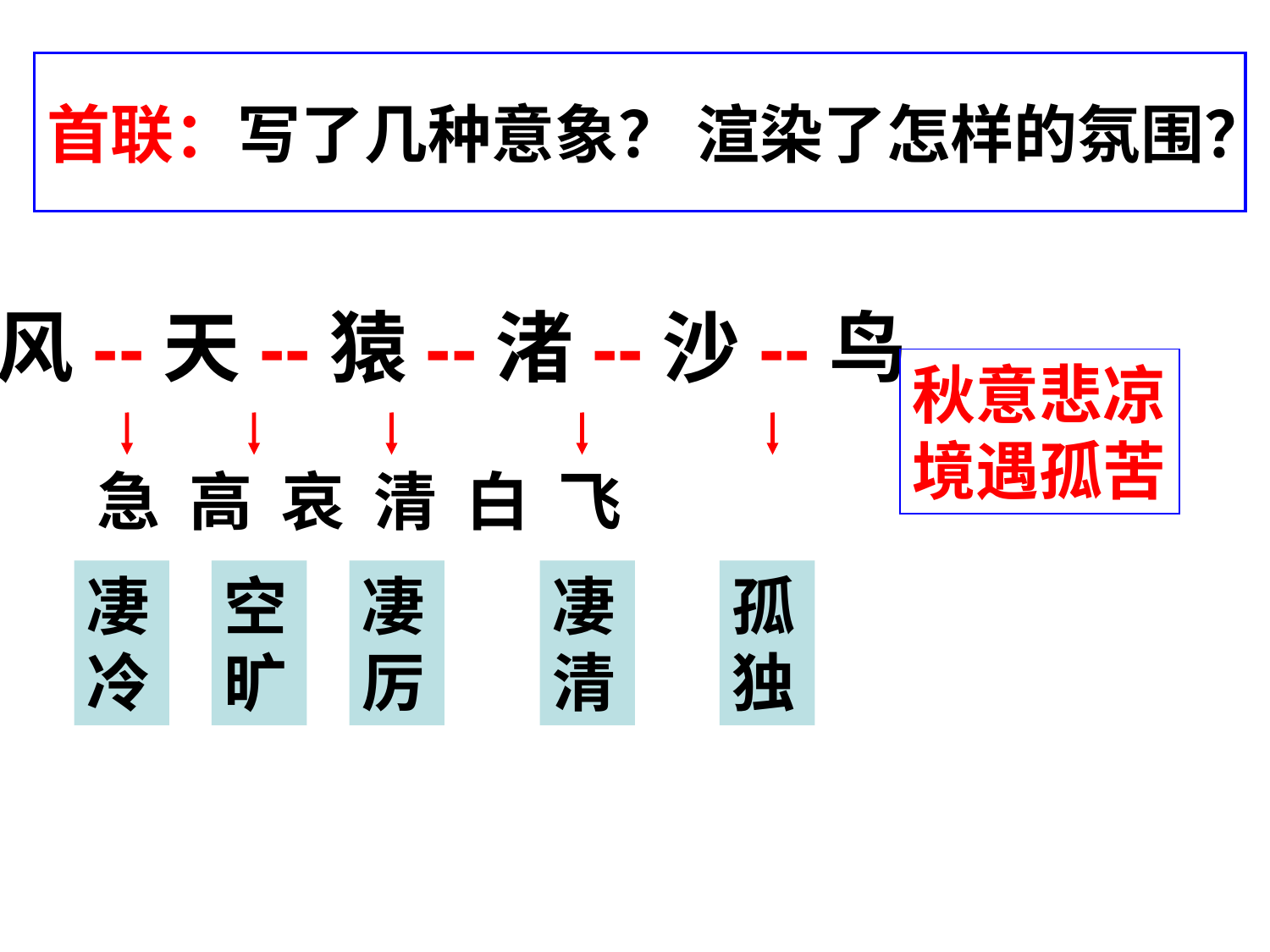

# 首联：写了几种意象？ 渲染了怎样的氛围？
风--天--猿--渚--沙--鸟
秋意悲凉
境遇孤苦

急  高  哀  清  白  飞
凄冷
空旷
凄厉
凄清
孤独